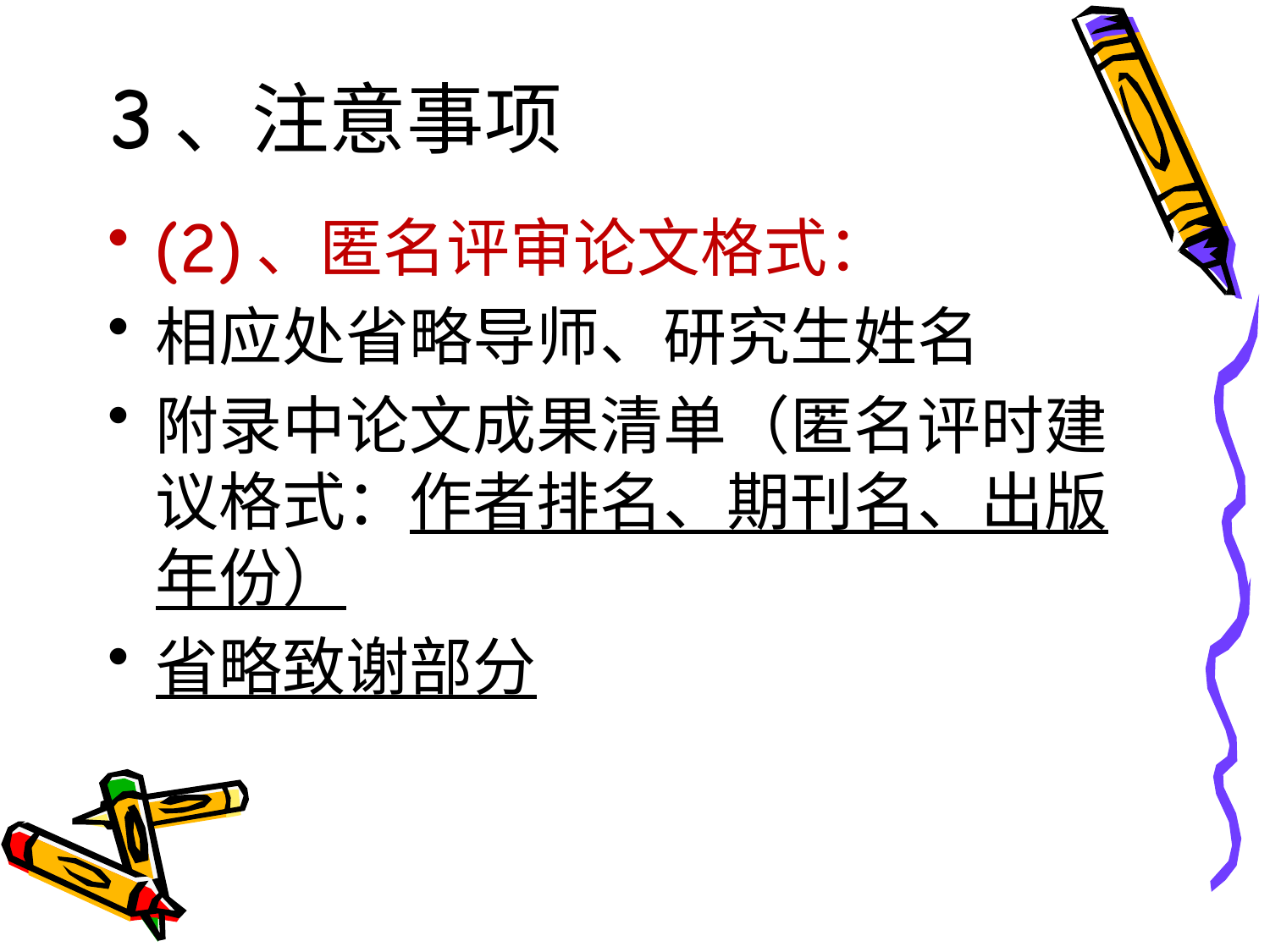

# 3、注意事项
(2)、匿名评审论文格式：
相应处省略导师、研究生姓名
附录中论文成果清单（匿名评时建议格式：作者排名、期刊名、出版年份）
省略致谢部分